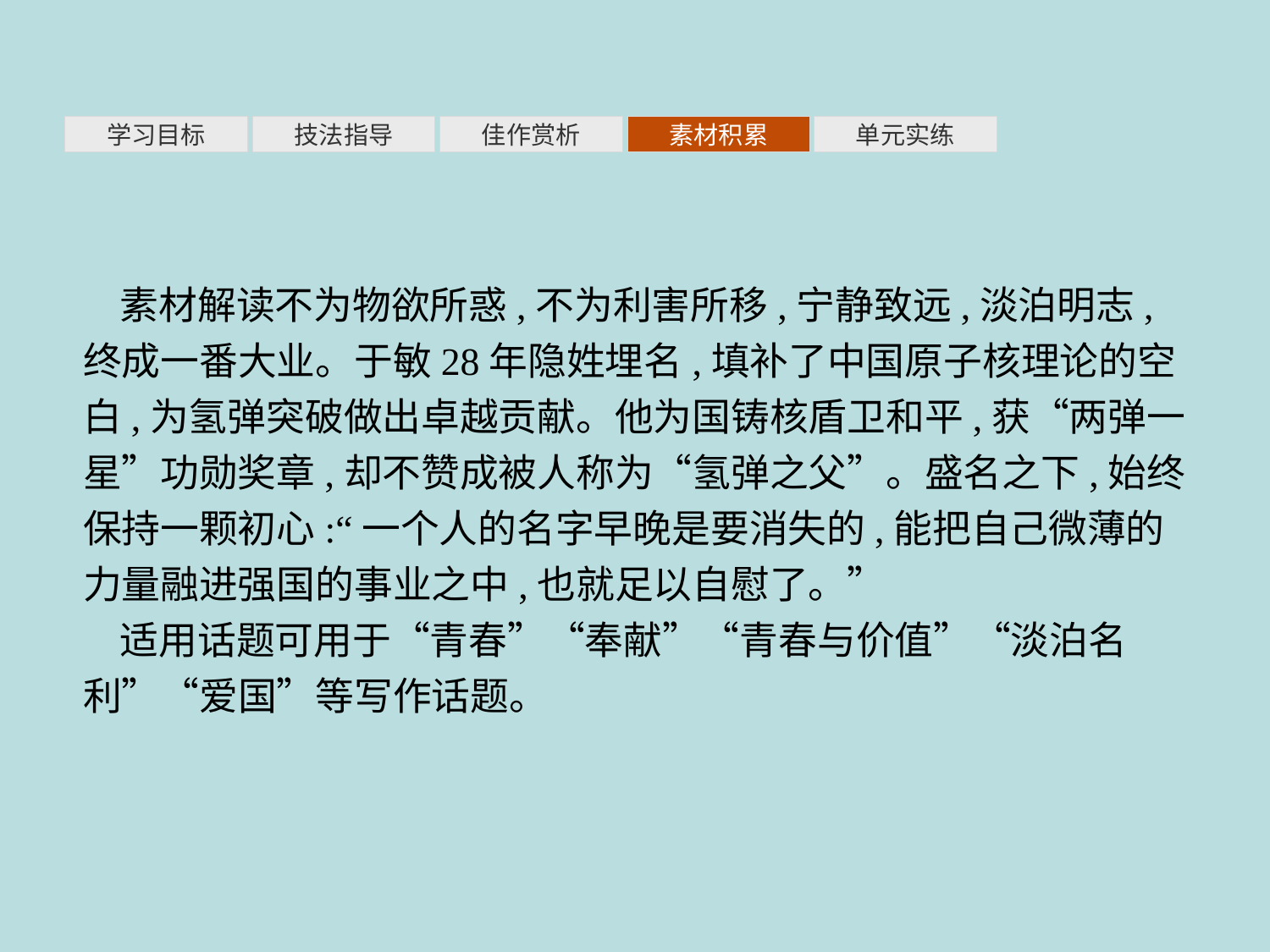

素材积累
学习目标
技法指导
佳作赏析
单元实练
素材解读不为物欲所惑,不为利害所移,宁静致远,淡泊明志,终成一番大业。于敏28年隐姓埋名,填补了中国原子核理论的空白,为氢弹突破做出卓越贡献。他为国铸核盾卫和平,获“两弹一星”功勋奖章,却不赞成被人称为“氢弹之父”。盛名之下,始终保持一颗初心:“一个人的名字早晚是要消失的,能把自己微薄的力量融进强国的事业之中,也就足以自慰了。”
适用话题可用于“青春”“奉献”“青春与价值”“淡泊名利”“爱国”等写作话题。